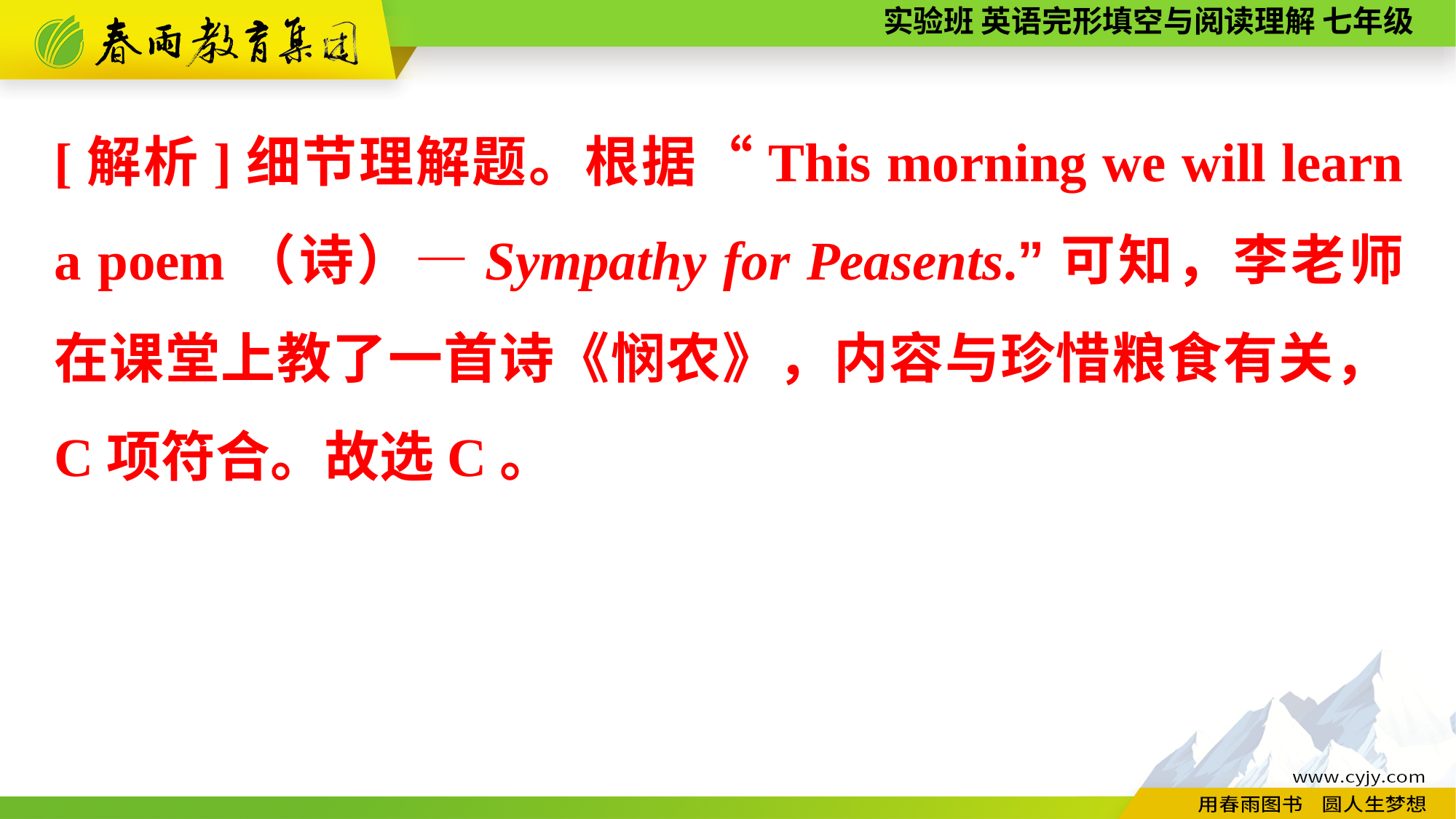

[解析]细节理解题。根据“This morning we will learn a poem（诗）—Sympathy for Peasents.”可知，李老师在课堂上教了一首诗《悯农》，内容与珍惜粮食有关，C项符合。故选C。